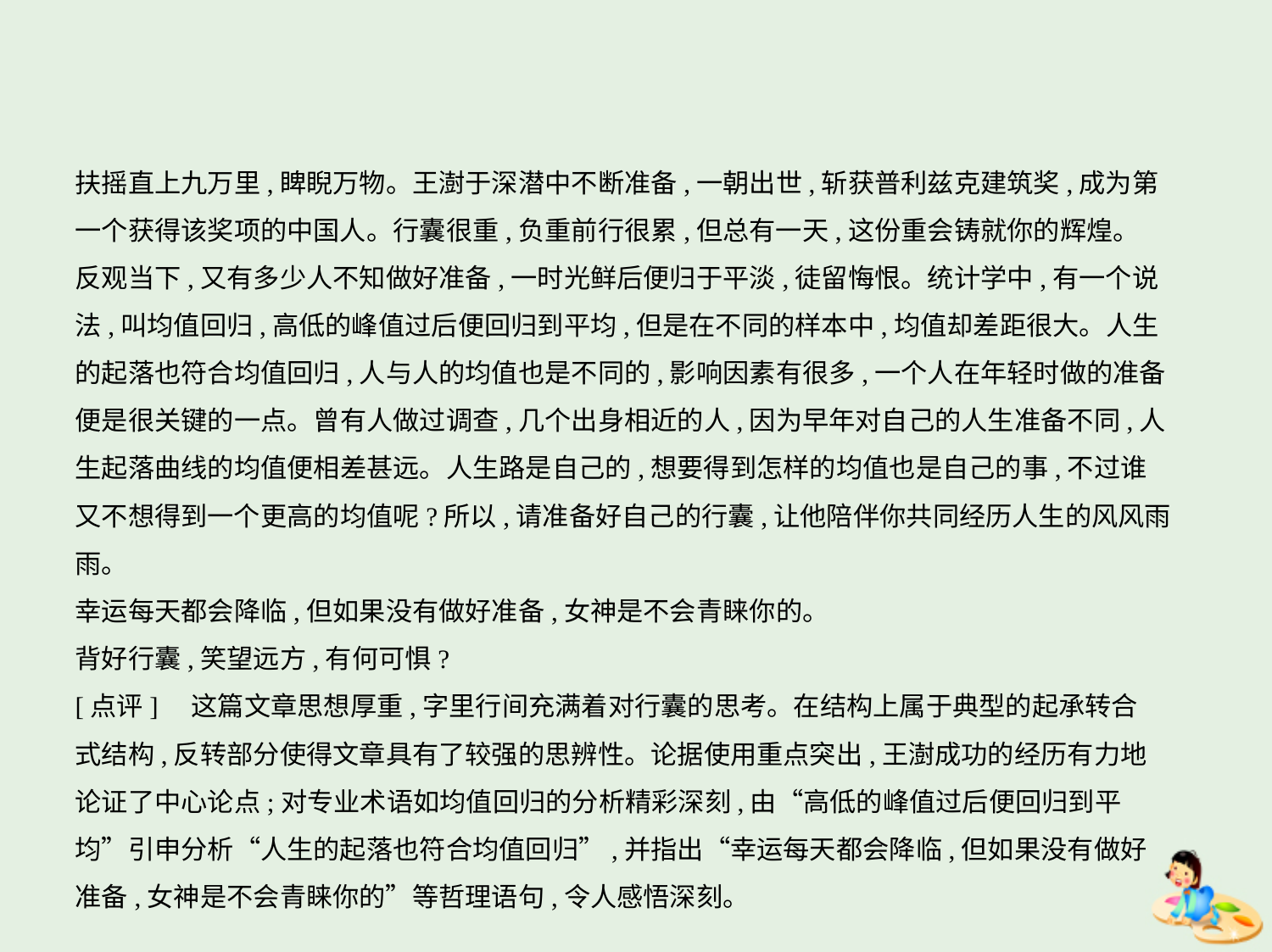

扶摇直上九万里,睥睨万物。王澍于深潜中不断准备,一朝出世,斩获普利兹克建筑奖,成为第
一个获得该奖项的中国人。行囊很重,负重前行很累,但总有一天,这份重会铸就你的辉煌。
反观当下,又有多少人不知做好准备,一时光鲜后便归于平淡,徒留悔恨。统计学中,有一个说
法,叫均值回归,高低的峰值过后便回归到平均,但是在不同的样本中,均值却差距很大。人生
的起落也符合均值回归,人与人的均值也是不同的,影响因素有很多,一个人在年轻时做的准备
便是很关键的一点。曾有人做过调查,几个出身相近的人,因为早年对自己的人生准备不同,人
生起落曲线的均值便相差甚远。人生路是自己的,想要得到怎样的均值也是自己的事,不过谁
又不想得到一个更高的均值呢?所以,请准备好自己的行囊,让他陪伴你共同经历人生的风风雨雨。
幸运每天都会降临,但如果没有做好准备,女神是不会青睐你的。
背好行囊,笑望远方,有何可惧?
[点评]　这篇文章思想厚重,字里行间充满着对行囊的思考。在结构上属于典型的起承转合
式结构,反转部分使得文章具有了较强的思辨性。论据使用重点突出,王澍成功的经历有力地
论证了中心论点;对专业术语如均值回归的分析精彩深刻,由“高低的峰值过后便回归到平
均”引申分析“人生的起落也符合均值回归”,并指出“幸运每天都会降临,但如果没有做好
准备,女神是不会青睐你的”等哲理语句,令人感悟深刻。